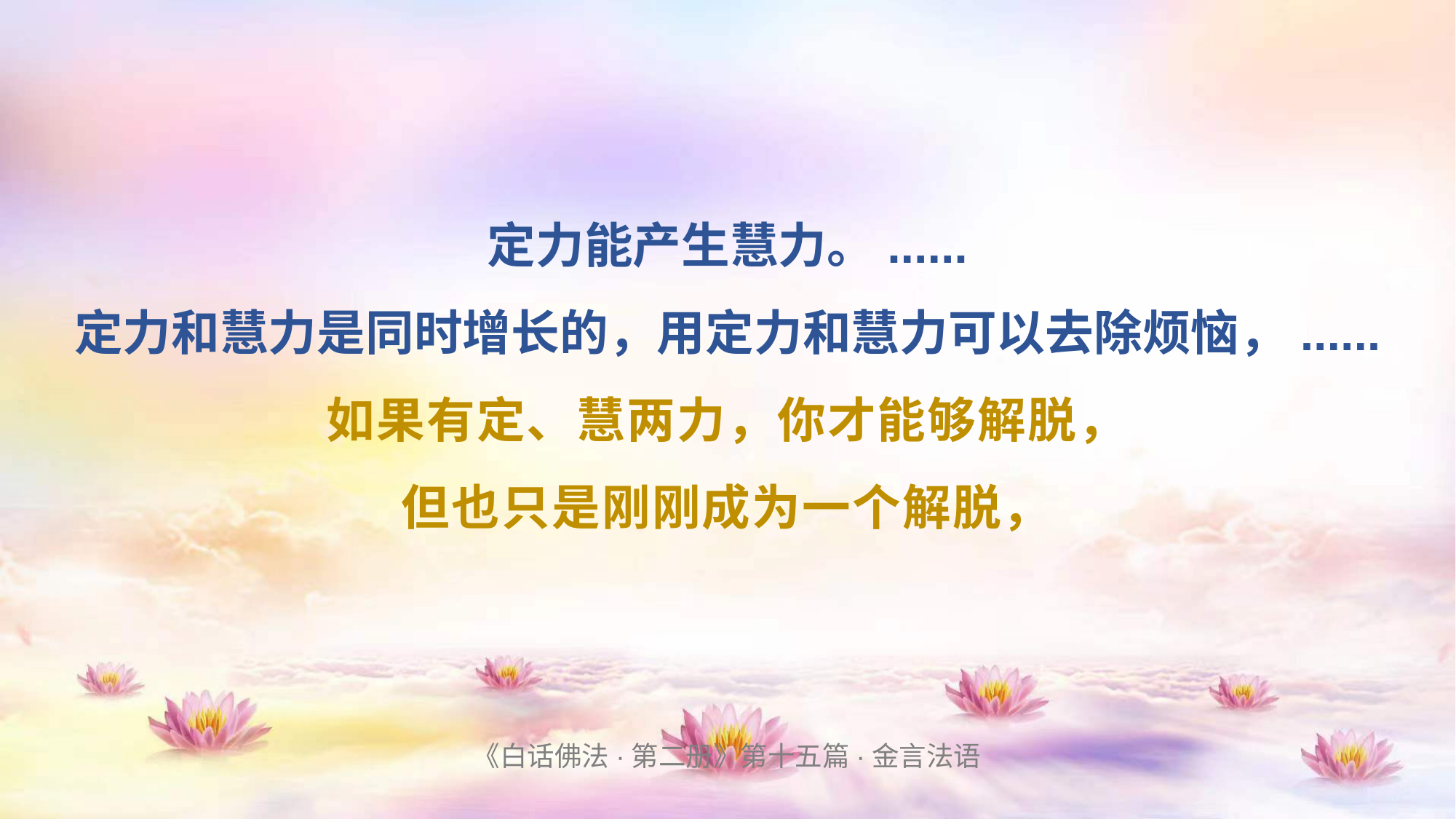

# 定力能产生慧力。...... 定力和慧力是同时增长的，用定力和慧力可以去除烦恼，...... 如果有定、慧两力，你才能够解脱， 但也只是刚刚成为一个解脱，
《白话佛法·第二册》第十五篇·金言法语